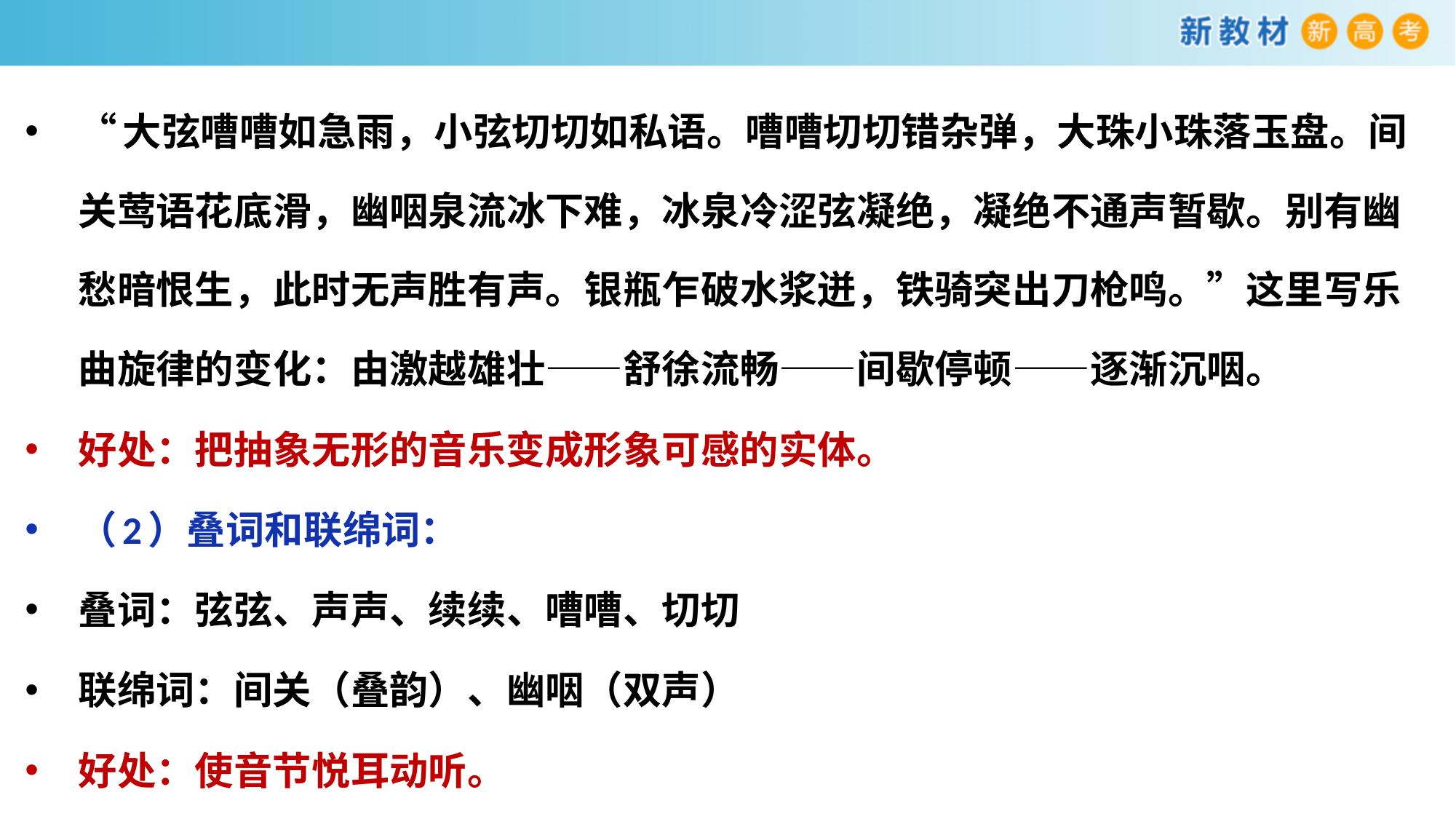

“大弦嘈嘈如急雨，小弦切切如私语。嘈嘈切切错杂弹，大珠小珠落玉盘。间关莺语花底滑，幽咽泉流冰下难，冰泉冷涩弦凝绝，凝绝不通声暂歇。别有幽愁暗恨生，此时无声胜有声。银瓶乍破水浆迸，铁骑突出刀枪鸣。”这里写乐曲旋律的变化：由激越雄壮——舒徐流畅——间歇停顿——逐渐沉咽。
好处：把抽象无形的音乐变成形象可感的实体。
（2）叠词和联绵词：
叠词：弦弦、声声、续续、嘈嘈、切切
联绵词：间关（叠韵）、幽咽（双声）
好处：使音节悦耳动听。